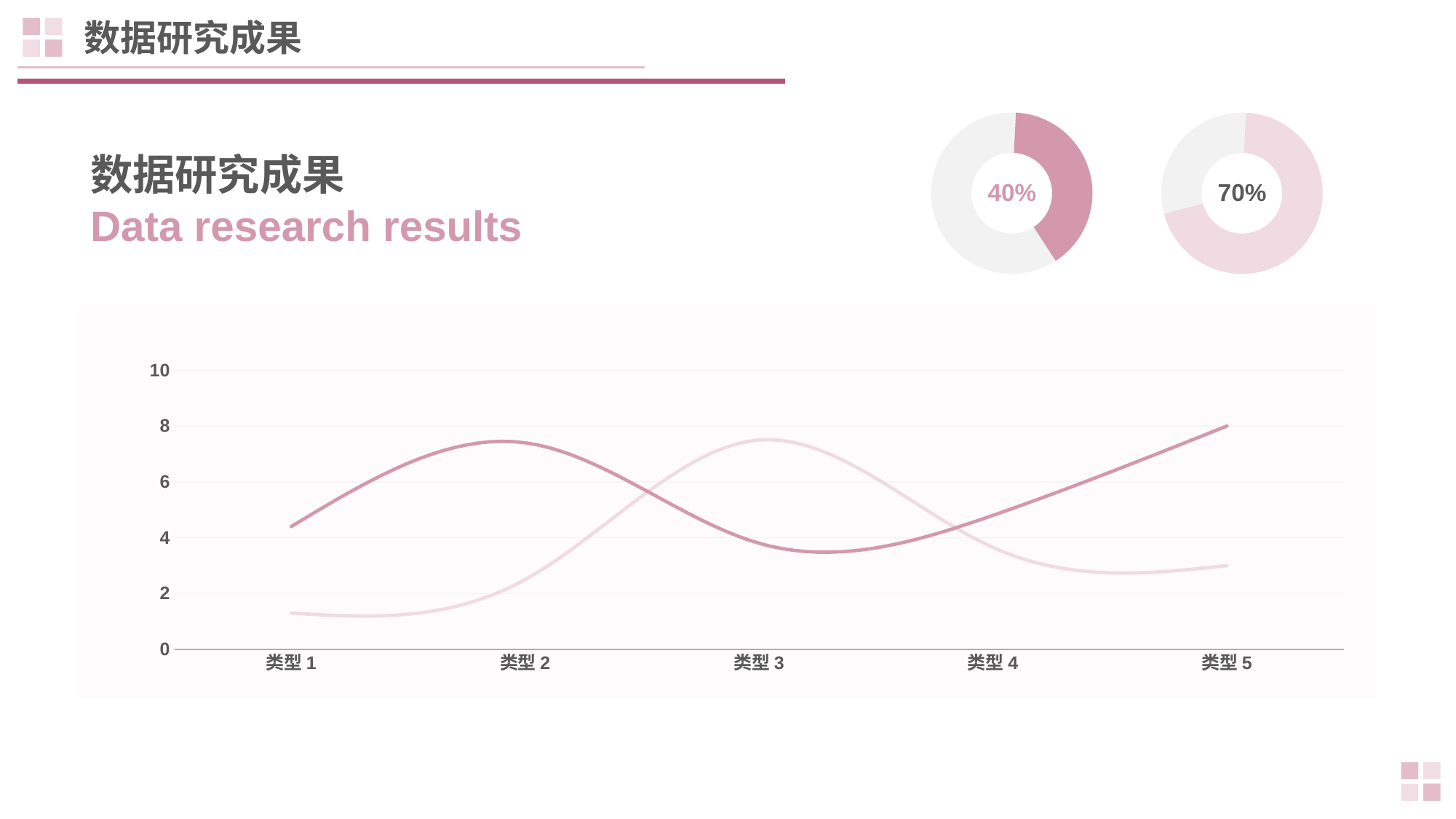

数据研究成果

### Chart

| Category | 销售额 |
|---|---|
| 第一季度 | 4.0 |
| 第二季度 | 6.0 |

### Chart

| Category | 销售额 |
|---|---|
| 第一季度 | 7.0 |
| 第二季度 | 3.0 |
数据研究成果
Data research results
40%
70%

### Chart

| Category | 系列 1 | 系列 2 |
|---|---|---|
| 类型1 | 1.3 | 4.4 |
| 类型2 | 2.5 | 7.4 |
| 类型3 | 7.5 | 3.8 |
| 类型4 | 3.65 | 4.8 |
| 类型5 | 3.0 | 8.0 |